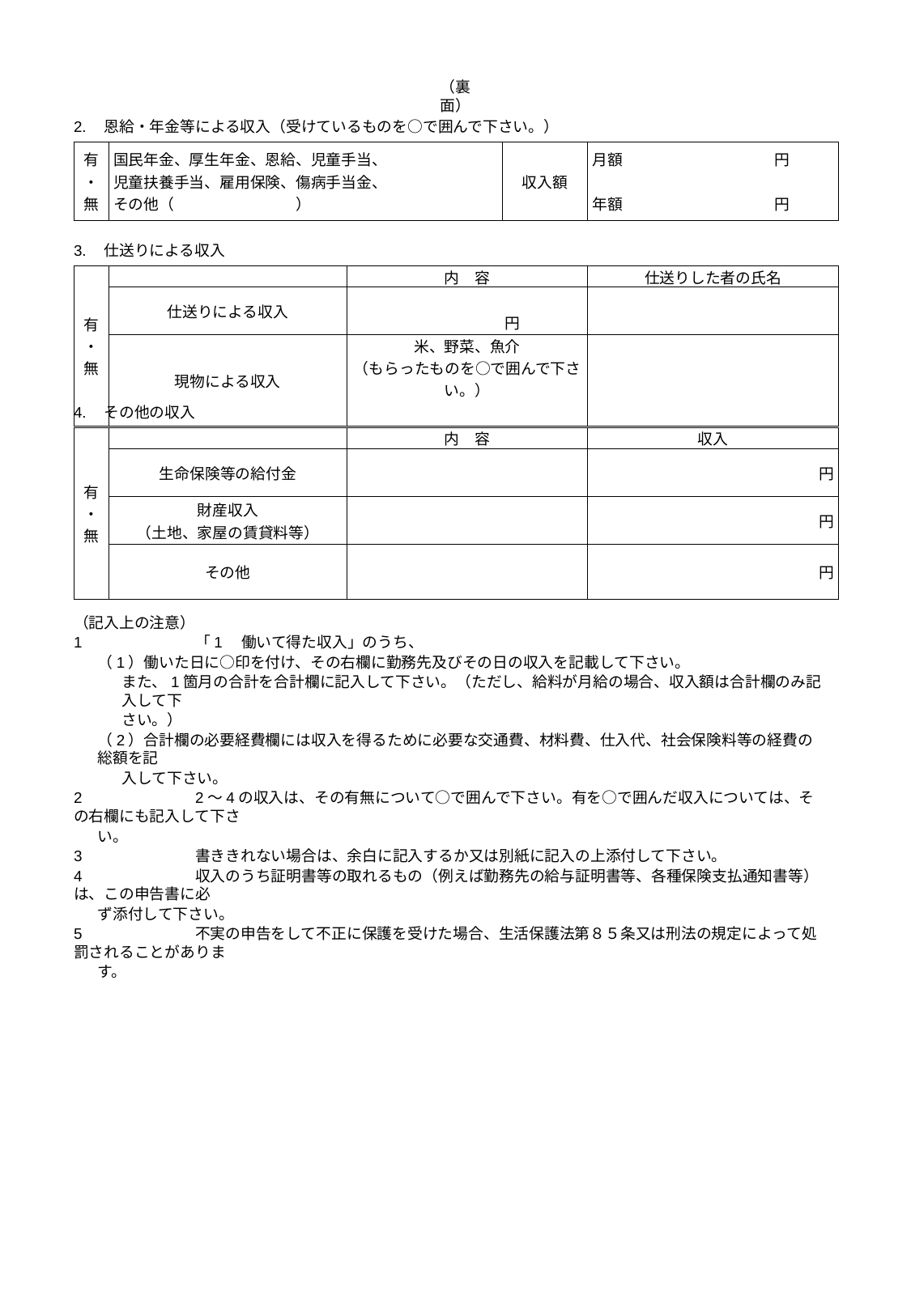

（裏面）
恩給・年金等による収入（受けているものを○で囲んで下さい。）
| 有 ・ 無 | 国民年金、厚生年金、恩給、児童手当、 児童扶養手当、雇用保険、傷病手当金、 その他（　　　　　　　　） | 収入額 | 月額　　　　　　　　　　円 年額　　　　　　　　　　円 |
| --- | --- | --- | --- |
仕送りによる収入
| 有 ・ 無 |  | 内　容 | 仕送りした者の氏名 |
| --- | --- | --- | --- |
|  | 仕送りによる収入 | 円 |  |
|  | 現物による収入 | 米、野菜、魚介 （もらったものを○で囲んで下さい。） 　　　　　　　　　　　　　　　　　　　　　Kg |  |
その他の収入
| 有 ・ 無 |  | 内　容 | 収入 |
| --- | --- | --- | --- |
|  | 生命保険等の給付金 |  | 円 |
|  | 財産収入 （土地、家屋の賃貸料等） |  | 円 |
|  | その他 |  | 円 |
（記入上の注意）
1	「1　働いて得た収入」のうち、
（1）働いた日に○印を付け、その右欄に勤務先及びその日の収入を記載して下さい。
また、1箇月の合計を合計欄に記入して下さい。（ただし、給料が月給の場合、収入額は合計欄のみ記入して下
さい。）
（2）合計欄の必要経費欄には収入を得るために必要な交通費、材料費、仕入代、社会保険料等の経費の総額を記
入して下さい。
2	2～4の収入は、その有無について○で囲んで下さい。有を○で囲んだ収入については、その右欄にも記入して下さ
い。
3	書ききれない場合は、余白に記入するか又は別紙に記入の上添付して下さい。
4	収入のうち証明書等の取れるもの（例えば勤務先の給与証明書等、各種保険支払通知書等）は、この申告書に必
ず添付して下さい。
5	不実の申告をして不正に保護を受けた場合、生活保護法第８５条又は刑法の規定によって処罰されることがありま
す。